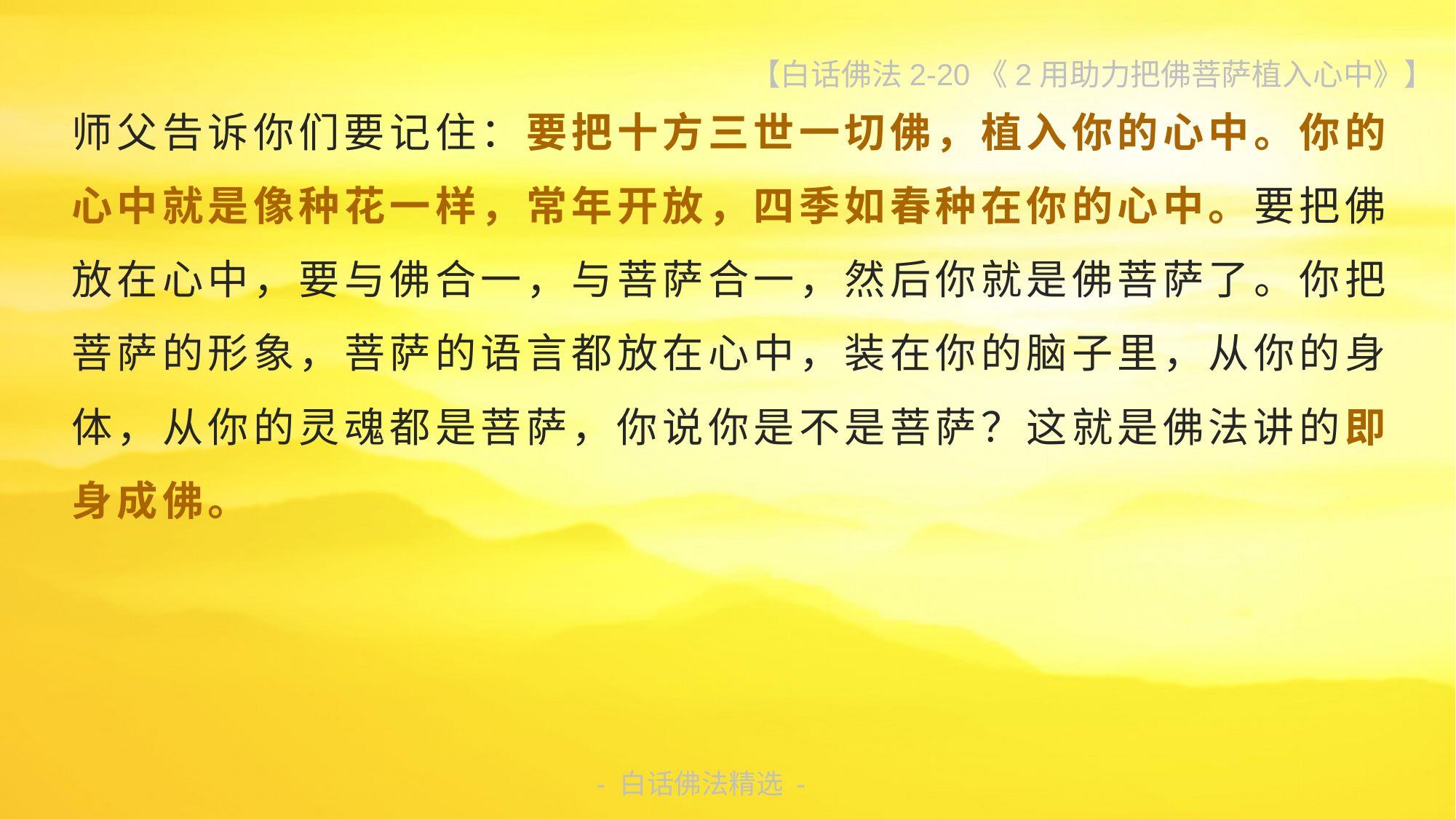

【白话佛法2-20《2用助力把佛菩萨植入心中》】
师父告诉你们要记住：要把十方三世一切佛，植入你的心中。你的心中就是像种花一样，常年开放，四季如春种在你的心中。要把佛放在心中，要与佛合一，与菩萨合一，然后你就是佛菩萨了。你把菩萨的形象，菩萨的语言都放在心中，装在你的脑子里，从你的身体，从你的灵魂都是菩萨，你说你是不是菩萨？这就是佛法讲的即身成佛。

- 白话佛法精选 -